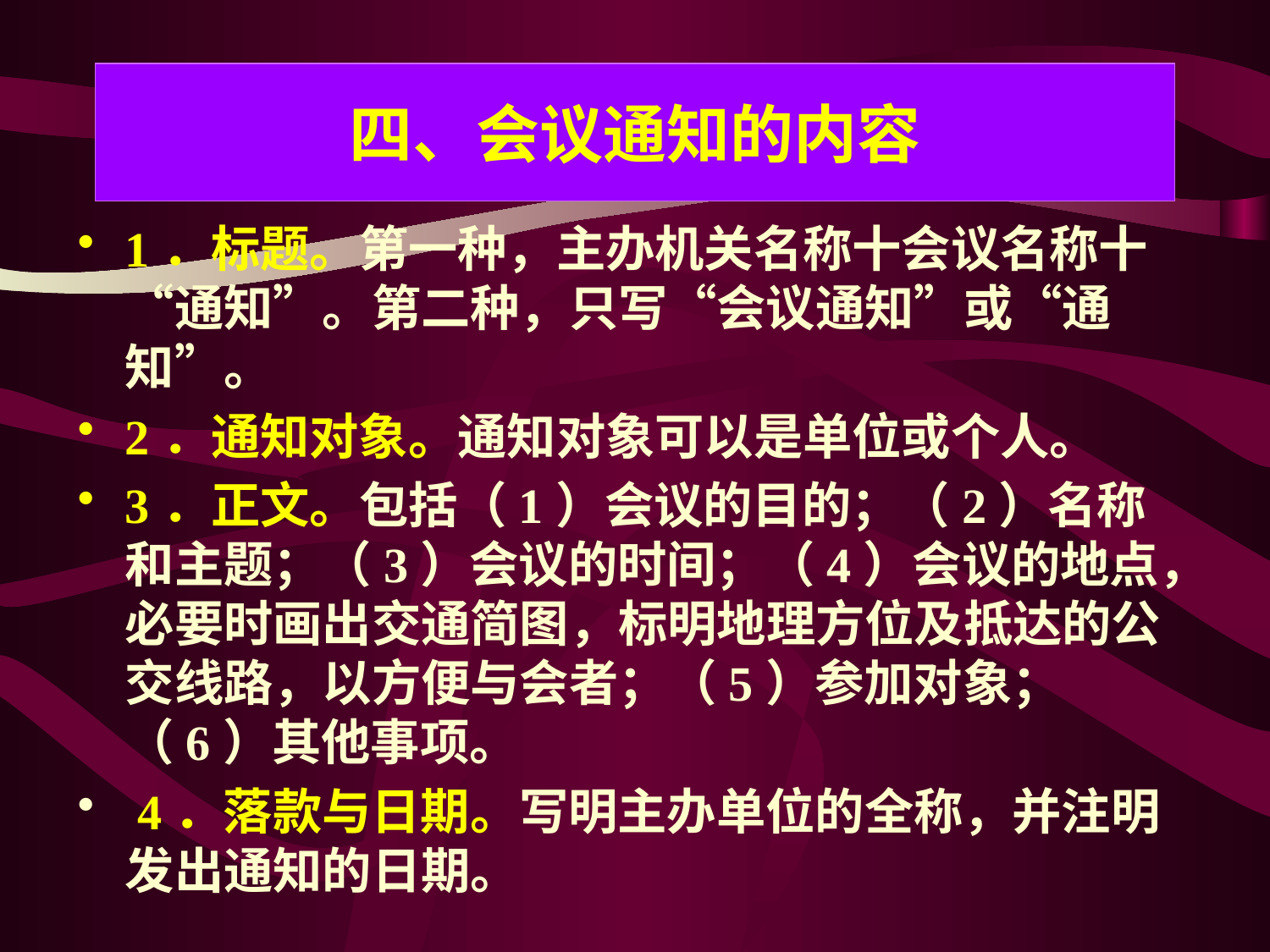

# 四、会议通知的内容
1．标题。第一种，主办机关名称十会议名称十“通知”。第二种，只写“会议通知”或“通知”。
2．通知对象。通知对象可以是单位或个人。
3．正文。包括（1）会议的目的；（2）名称和主题；（3）会议的时间；（4）会议的地点，必要时画出交通简图，标明地理方位及抵达的公交线路，以方便与会者；（5）参加对象；（6）其他事项。
 4．落款与日期。写明主办单位的全称，并注明发出通知的日期。